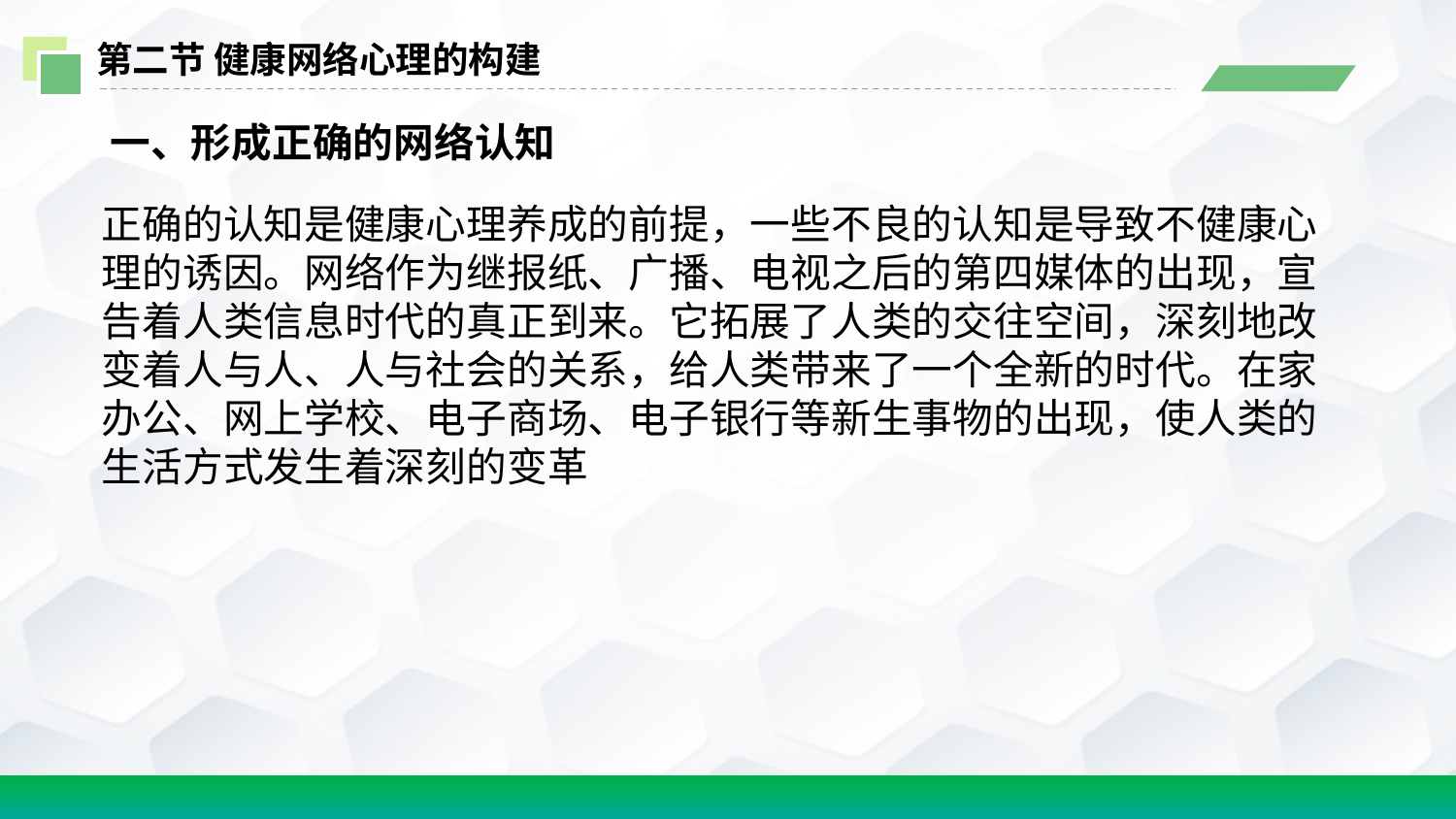

第二节 健康网络心理的构建
 一、形成正确的网络认知
正确的认知是健康心理养成的前提，一些不良的认知是导致不健康心理的诱因。网络作为继报纸、广播、电视之后的第四媒体的出现，宣告着人类信息时代的真正到来。它拓展了人类的交往空间，深刻地改变着人与人、人与社会的关系，给人类带来了一个全新的时代。在家办公、网上学校、电子商场、电子银行等新生事物的出现，使人类的生活方式发生着深刻的变革